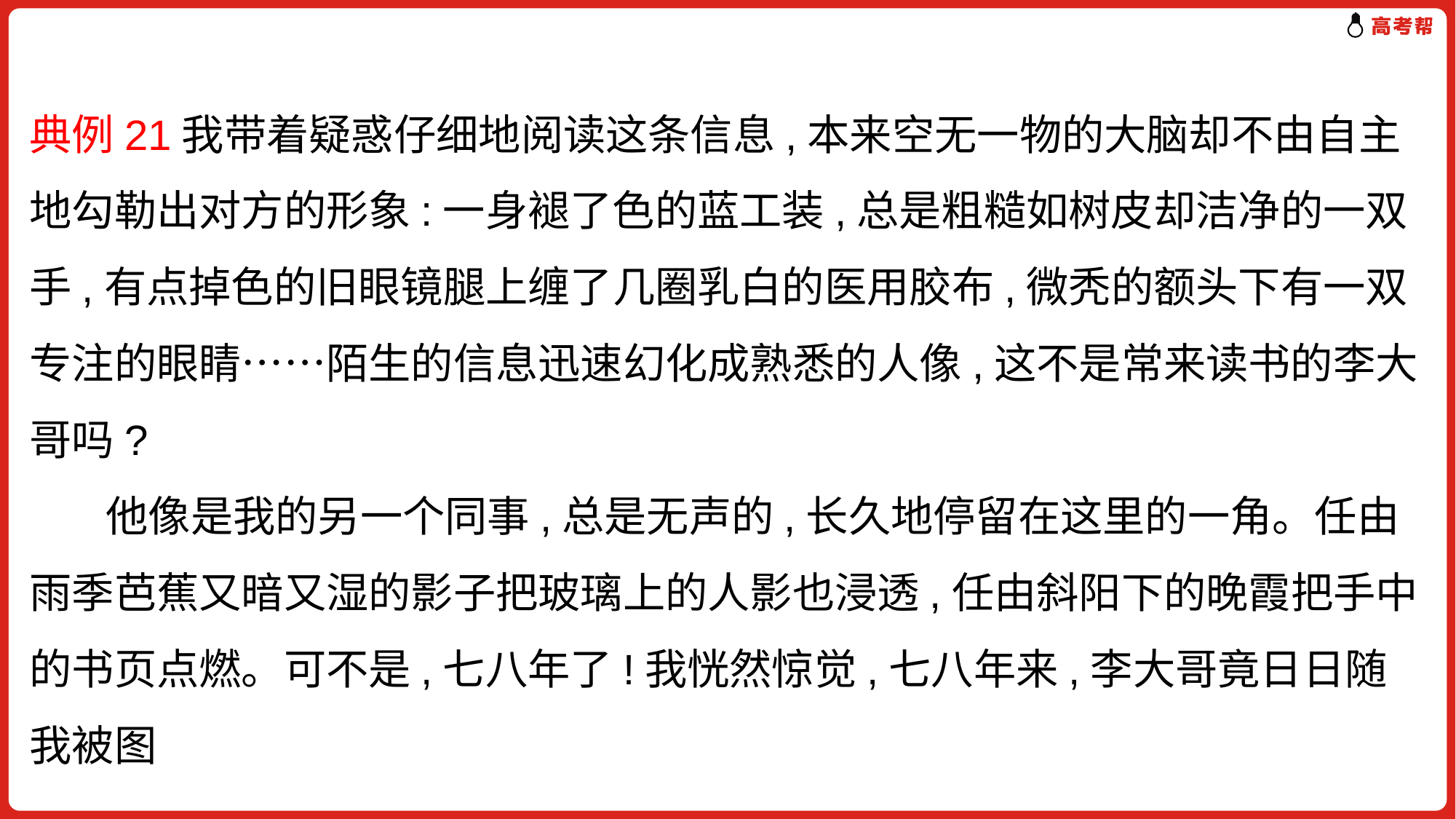

典例21我带着疑惑仔细地阅读这条信息,本来空无一物的大脑却不由自主地勾勒出对方的形象:一身褪了色的蓝工装,总是粗糙如树皮却洁净的一双手,有点掉色的旧眼镜腿上缠了几圈乳白的医用胶布,微秃的额头下有一双专注的眼睛……陌生的信息迅速幻化成熟悉的人像,这不是常来读书的李大哥吗?
       他像是我的另一个同事,总是无声的,长久地停留在这里的一角。任由雨季芭蕉又暗又湿的影子把玻璃上的人影也浸透,任由斜阳下的晚霞把手中的书页点燃。可不是,七八年了!我恍然惊觉,七八年来,李大哥竟日日随我被图